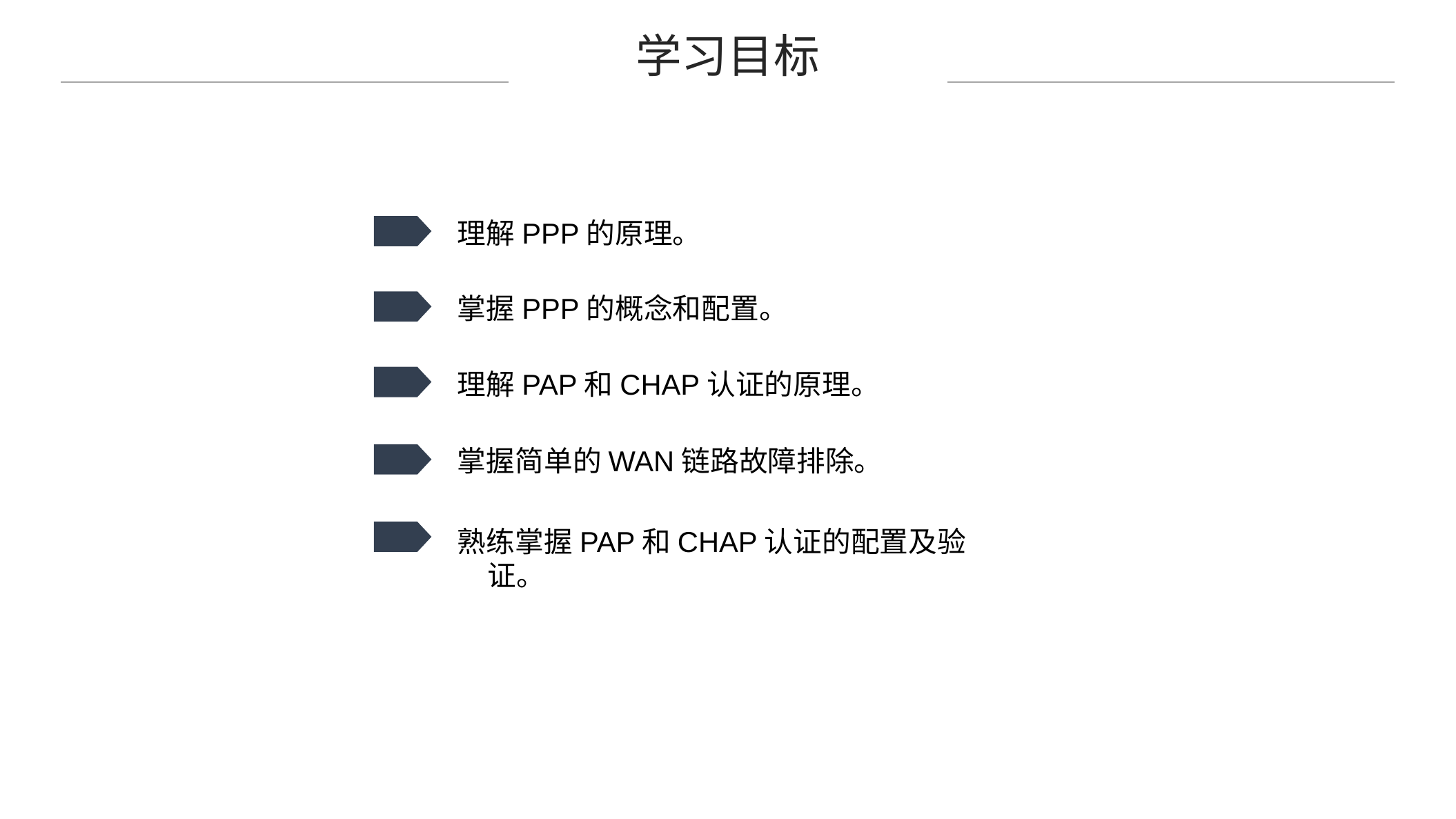

学习目标
理解PPP的原理。

掌握PPP的概念和配置。

理解PAP和CHAP认证的原理。

掌握简单的WAN链路故障排除。

熟练掌握PAP和CHAP认证的配置及验证。